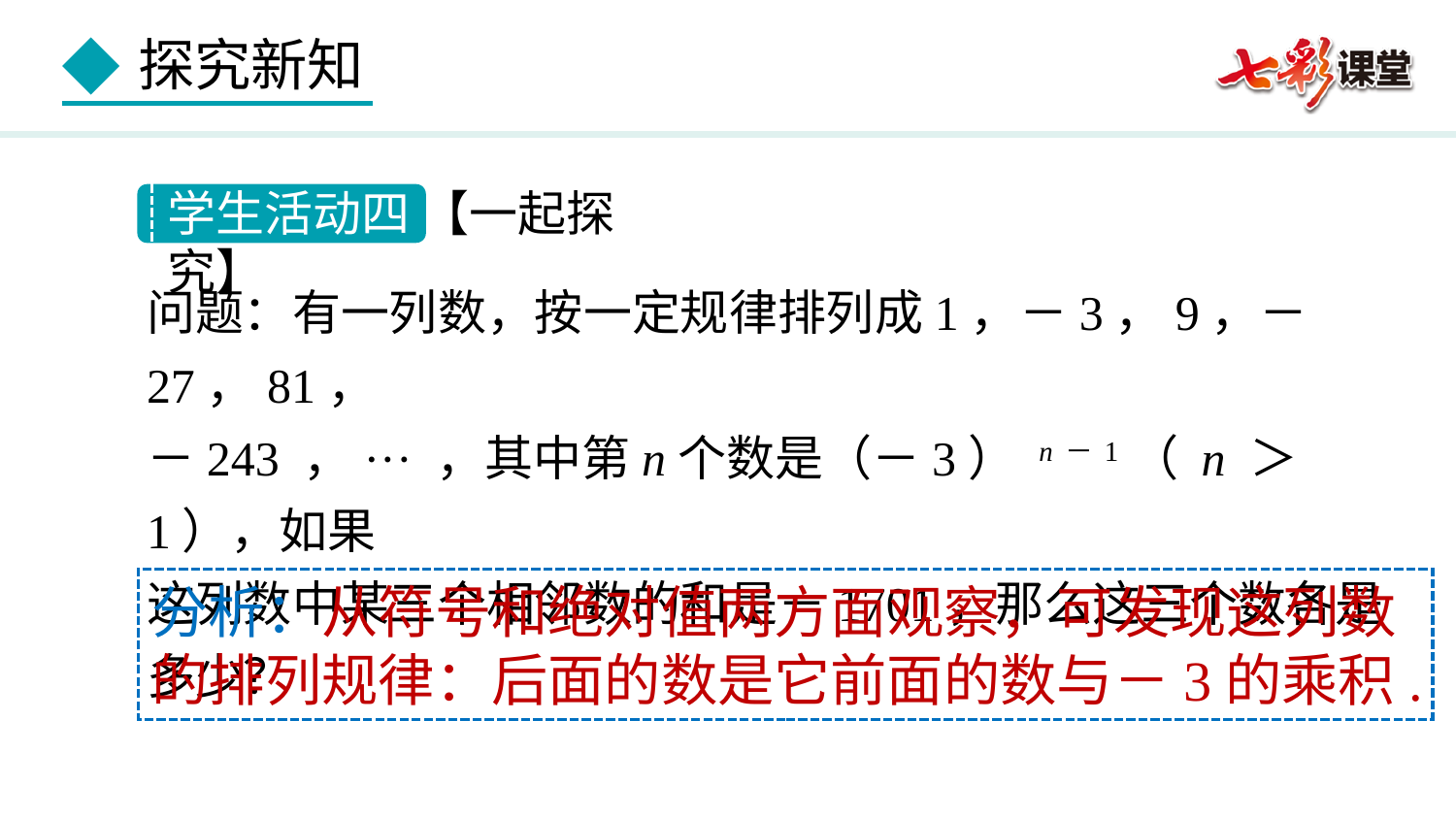

学生活动四 【一起探究】

问题：有一列数，按一定规律排列成1，－3，9，－27，81，
－243 ，··· ，其中第n个数是（－3） n－1（ n ＞1），如果
这列数中某三个相邻数的和是－1701，那么这三个数各是多少？
分析：从符号和绝对值两方面观察，可发现这列数的排列规律：后面的数是它前面的数与－3的乘积.